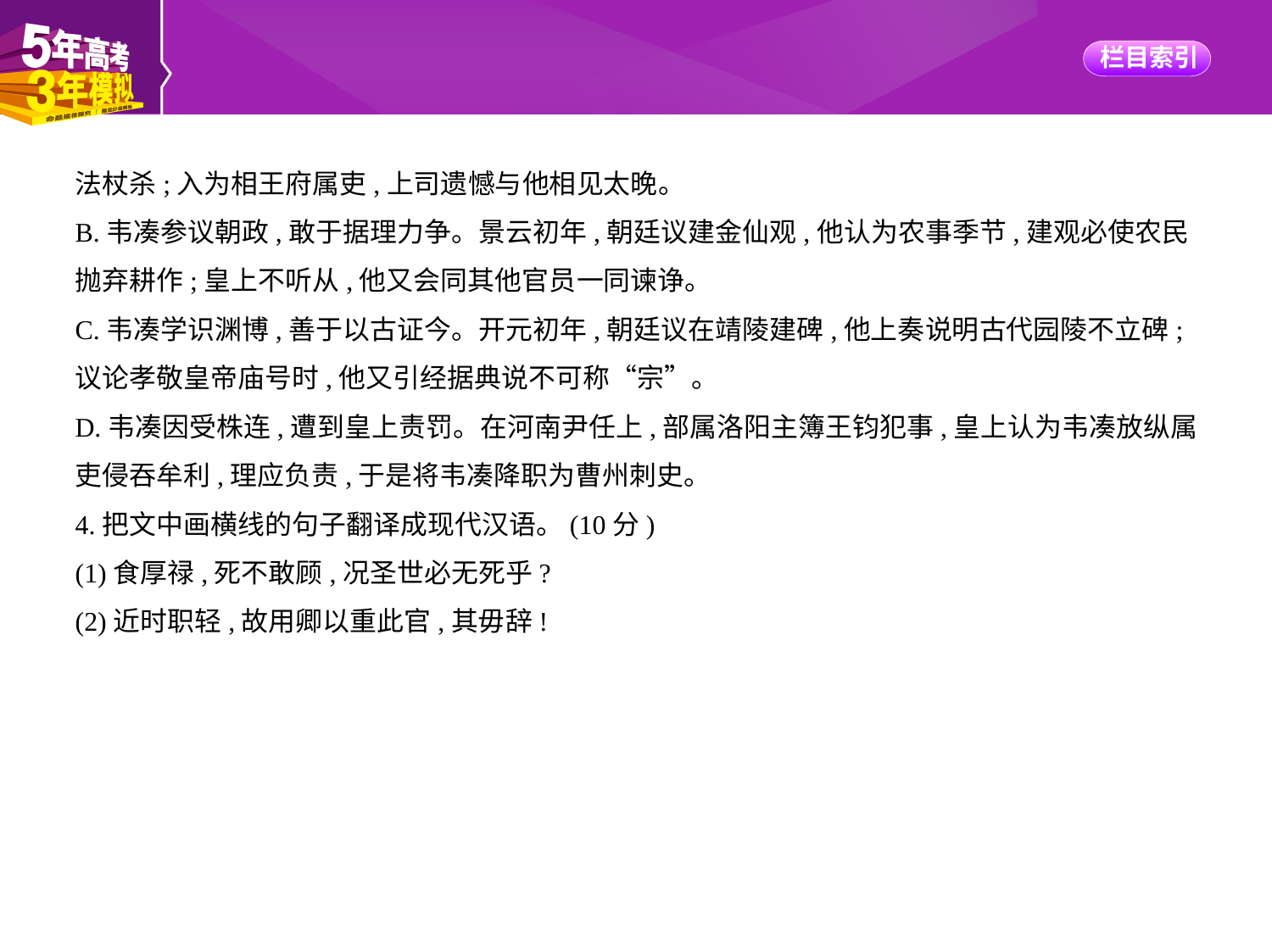

法杖杀;入为相王府属吏,上司遗憾与他相见太晚。
B.韦凑参议朝政,敢于据理力争。景云初年,朝廷议建金仙观,他认为农事季节,建观必使农民
抛弃耕作;皇上不听从,他又会同其他官员一同谏诤。
C.韦凑学识渊博,善于以古证今。开元初年,朝廷议在靖陵建碑,他上奏说明古代园陵不立碑;
议论孝敬皇帝庙号时,他又引经据典说不可称“宗”。
D.韦凑因受株连,遭到皇上责罚。在河南尹任上,部属洛阳主簿王钧犯事,皇上认为韦凑放纵属
吏侵吞牟利,理应负责,于是将韦凑降职为曹州刺史。
4.把文中画横线的句子翻译成现代汉语。(10分)
(1)食厚禄,死不敢顾,况圣世必无死乎?
(2)近时职轻,故用卿以重此官,其毋辞!